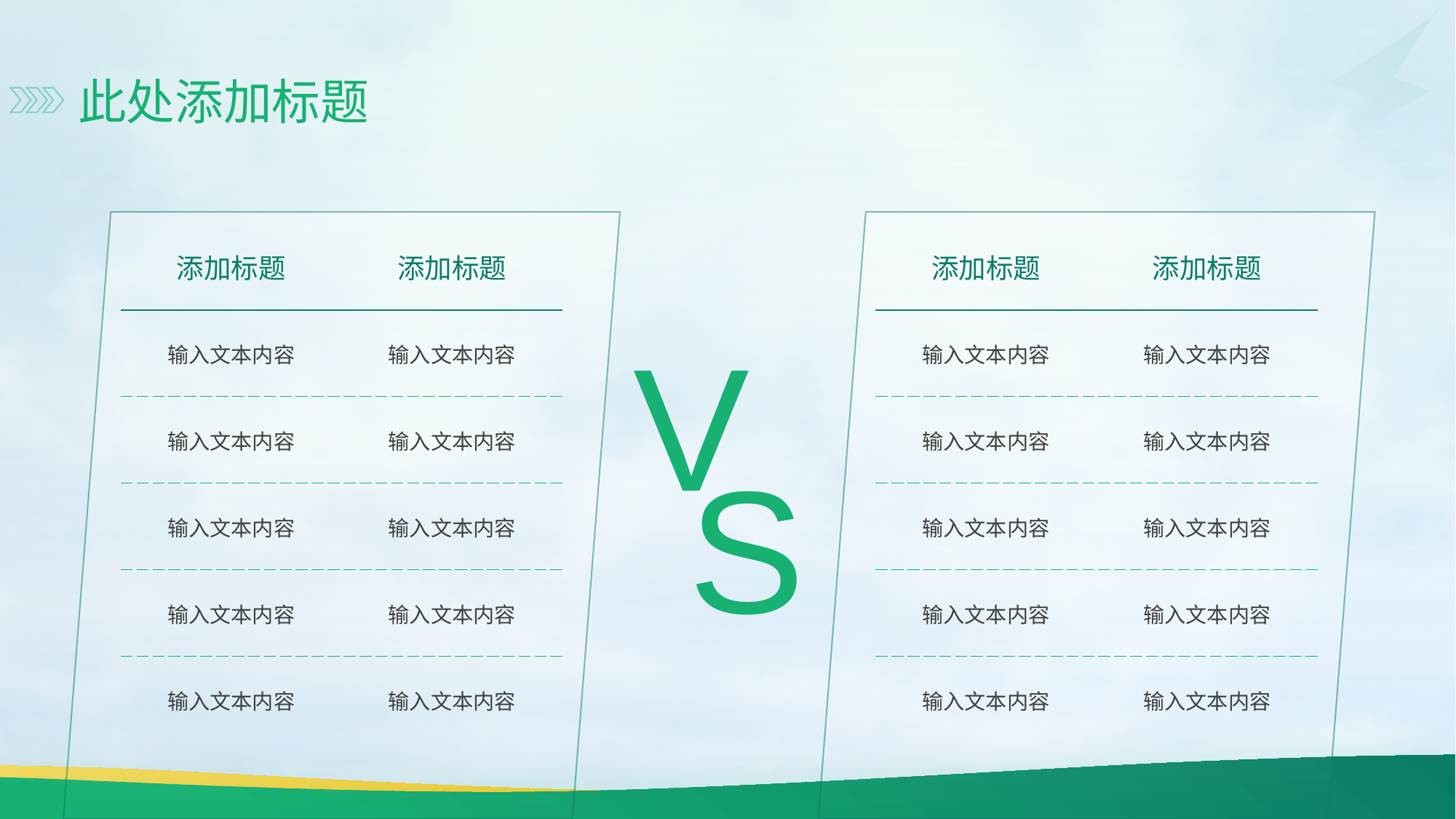

此处添加标题

| 添加标题 | 添加标题 |
| --- | --- |
| 输入文本内容 | 输入文本内容 |
| 输入文本内容 | 输入文本内容 |
| 输入文本内容 | 输入文本内容 |
| 输入文本内容 | 输入文本内容 |
| 输入文本内容 | 输入文本内容 |
| 添加标题 | 添加标题 |
| --- | --- |
| 输入文本内容 | 输入文本内容 |
| 输入文本内容 | 输入文本内容 |
| 输入文本内容 | 输入文本内容 |
| 输入文本内容 | 输入文本内容 |
| 输入文本内容 | 输入文本内容 |
V
S